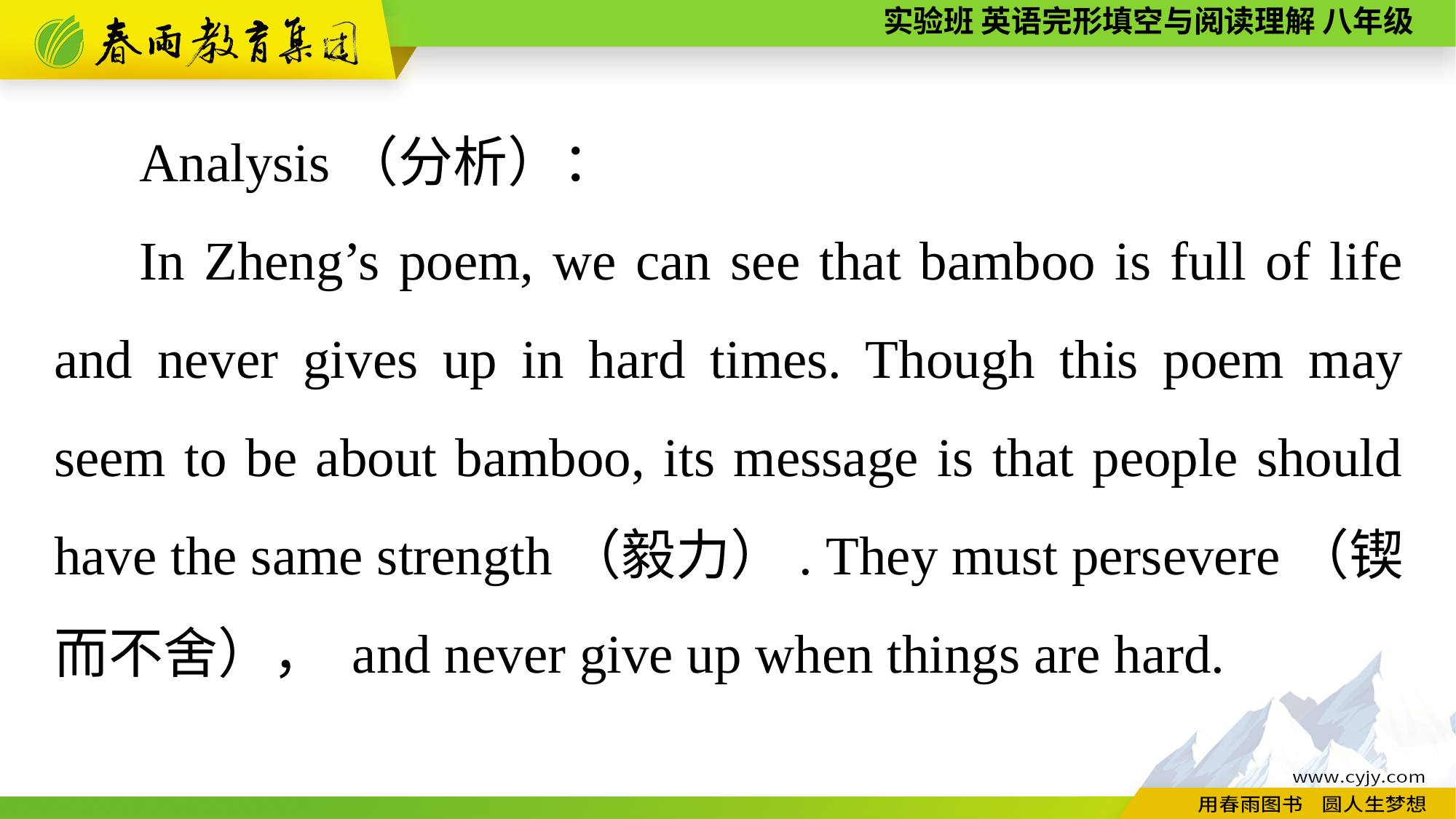

Analysis（分析）：
In Zheng’s poem, we can see that bamboo is full of life and never gives up in hard times. Though this poem may seem to be about bamboo, its message is that people should have the same strength（毅力）. They must persevere（锲而不舍）， and never give up when things are hard.